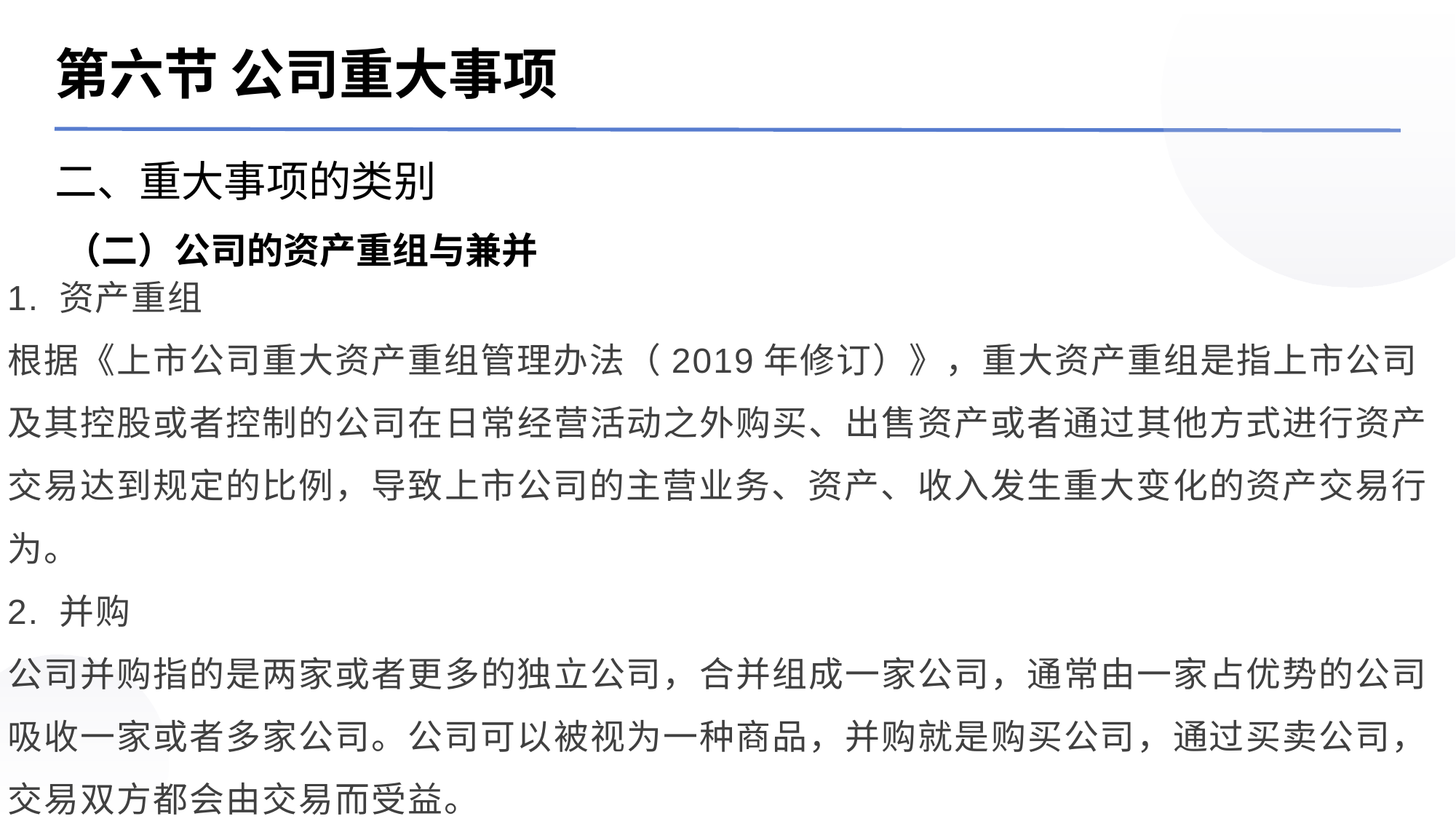

第六节 公司重大事项
二、重大事项的类别
（二）公司的资产重组与兼并
1. 资产重组
根据《上市公司重大资产重组管理办法（2019年修订）》，重大资产重组是指上市公司及其控股或者控制的公司在日常经营活动之外购买、出售资产或者通过其他方式进行资产交易达到规定的比例，导致上市公司的主营业务、资产、收入发生重大变化的资产交易行为。
2. 并购
公司并购指的是两家或者更多的独立公司，合并组成一家公司，通常由一家占优势的公司吸收一家或者多家公司。公司可以被视为一种商品，并购就是购买公司，通过买卖公司，交易双方都会由交易而受益。

94